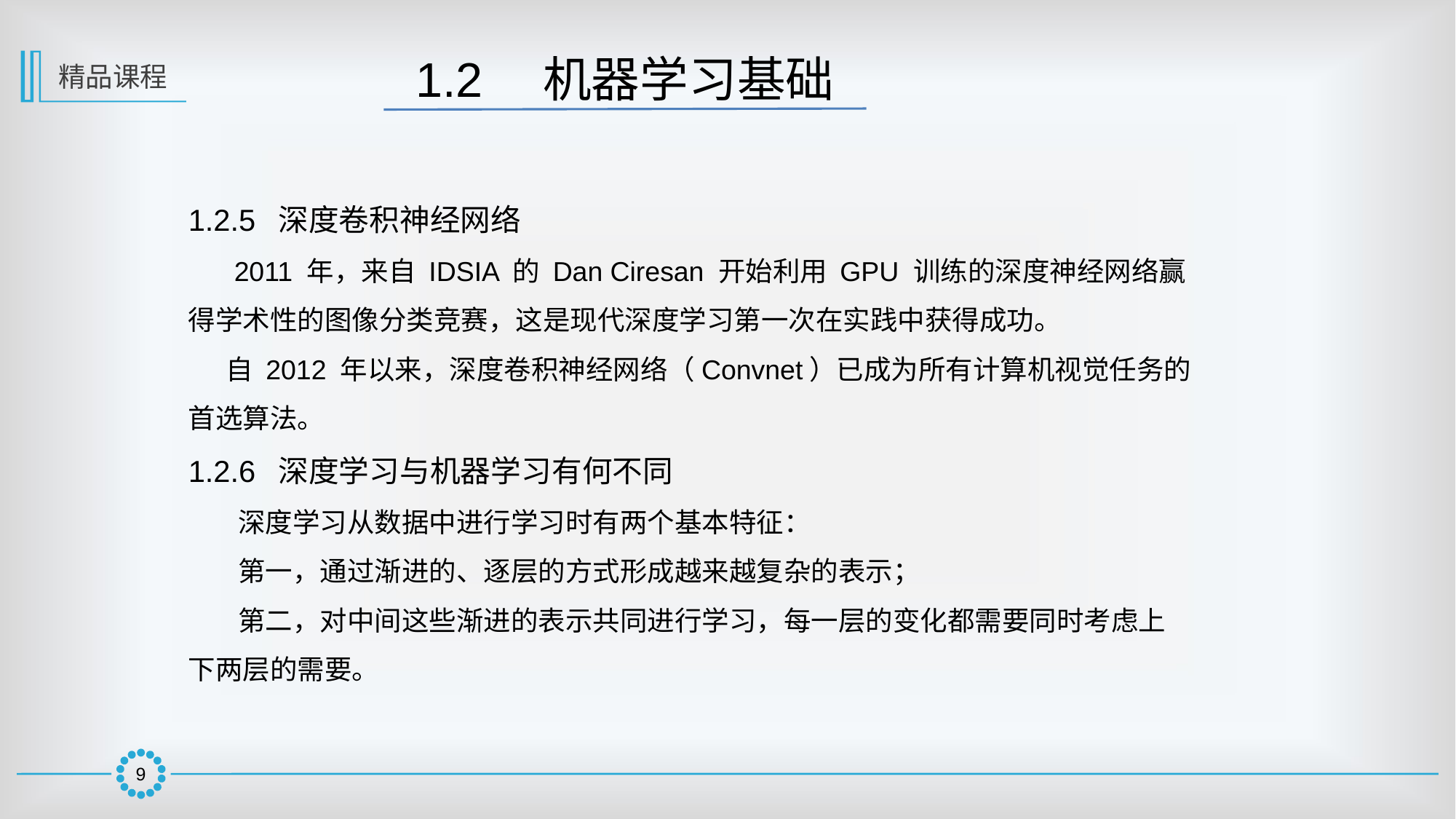

1.2　机器学习基础

精品课程

1.2.5 深度卷积神经网络
      2011 年，来自 IDSIA 的 Dan Ciresan 开始利用 GPU 训练的深度神经网络赢得学术性的图像分类竞赛，这是现代深度学习第一次在实践中获得成功。
     自 2012 年以来，深度卷积神经网络（Convnet）已成为所有计算机视觉任务的首选算法。
1.2.6 深度学习与机器学习有何不同
       深度学习从数据中进行学习时有两个基本特征：
       第一，通过渐进的、逐层的方式形成越来越复杂的表示；
       第二，对中间这些渐进的表示共同进行学习，每一层的变化都需要同时考虑上   下两层的需要。

9